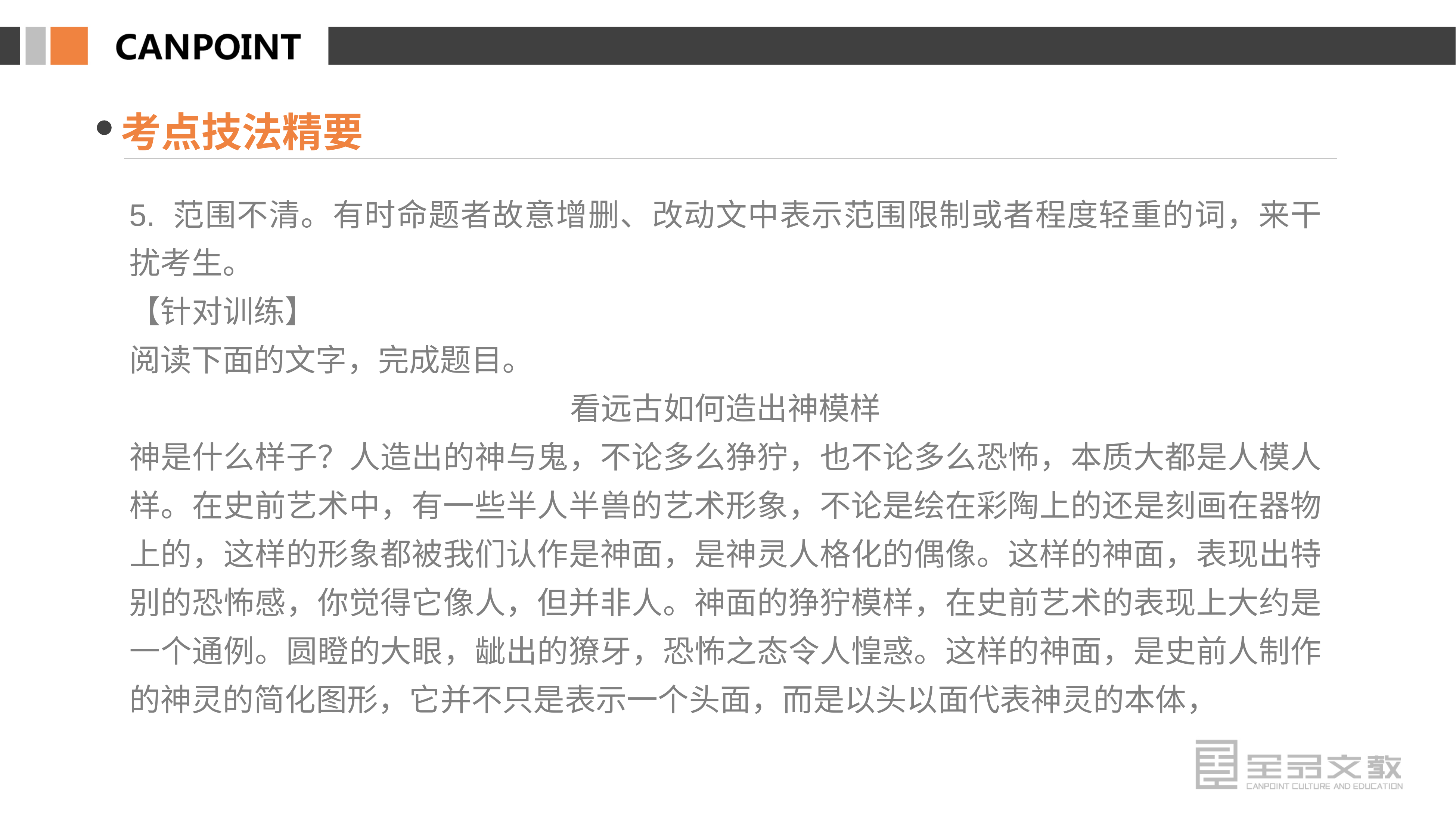

考点技法精要

5. 范围不清。有时命题者故意增删、改动文中表示范围限制或者程度轻重的词，来干扰考生。
【针对训练】
阅读下面的文字，完成题目。
看远古如何造出神模样
神是什么样子？人造出的神与鬼，不论多么狰狞，也不论多么恐怖，本质大都是人模人样。在史前艺术中，有一些半人半兽的艺术形象，不论是绘在彩陶上的还是刻画在器物上的，这样的形象都被我们认作是神面，是神灵人格化的偶像。这样的神面，表现出特别的恐怖感，你觉得它像人，但并非人。神面的狰狞模样，在史前艺术的表现上大约是一个通例。圆瞪的大眼，龇出的獠牙，恐怖之态令人惶惑。这样的神面，是史前人制作的神灵的简化图形，它并不只是表示一个头面，而是以头以面代表神灵的本体，